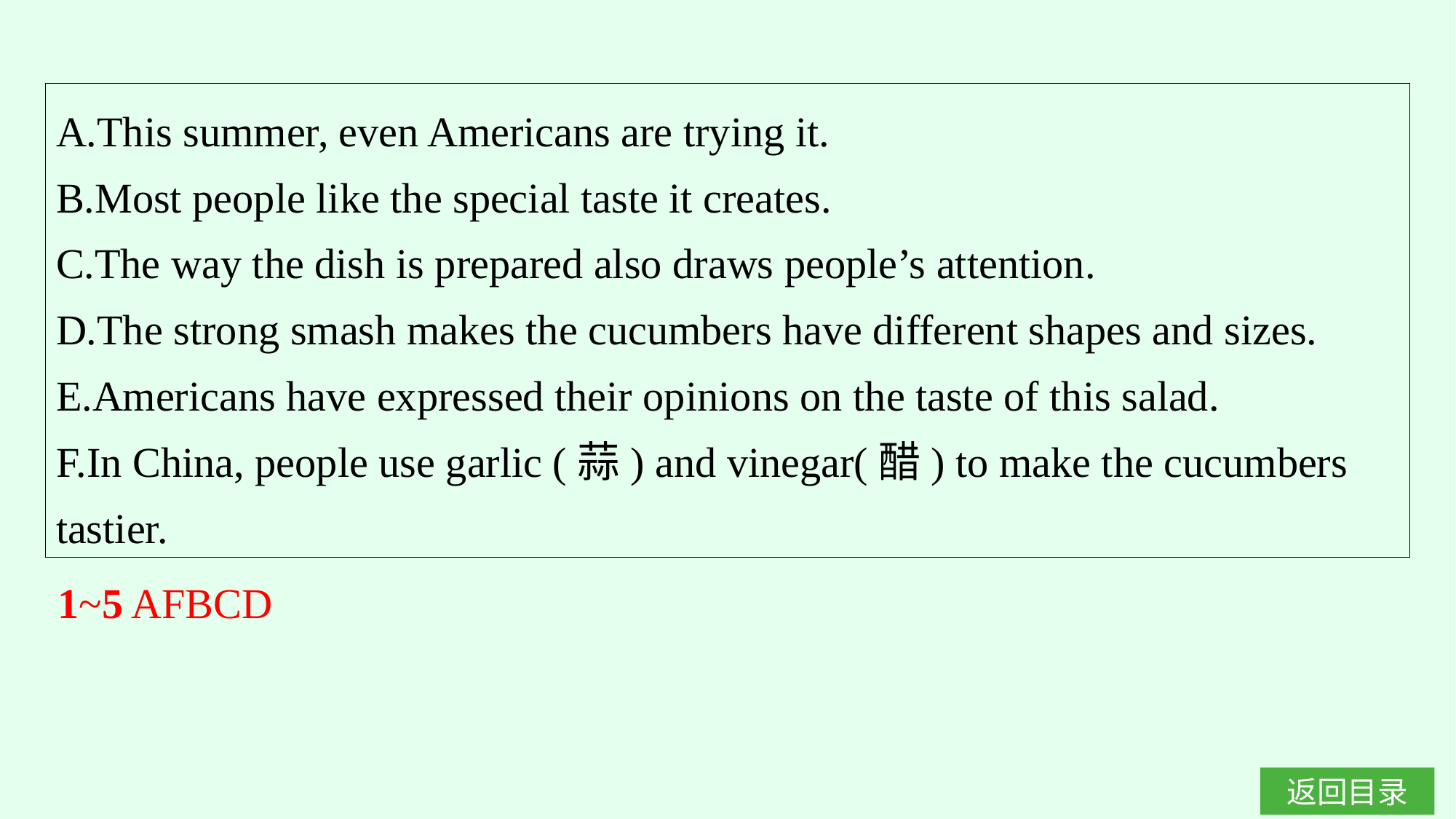

A.This summer, even Americans are trying it.
B.Most people like the special taste it creates.
C.The way the dish is prepared also draws people’s attention.
D.The strong smash makes the cucumbers have different shapes and sizes.
E.Americans have expressed their opinions on the taste of this salad.
F.In China, people use garlic (蒜) and vinegar(醋) to make the cucumbers tastier.
1~5 AFBCD